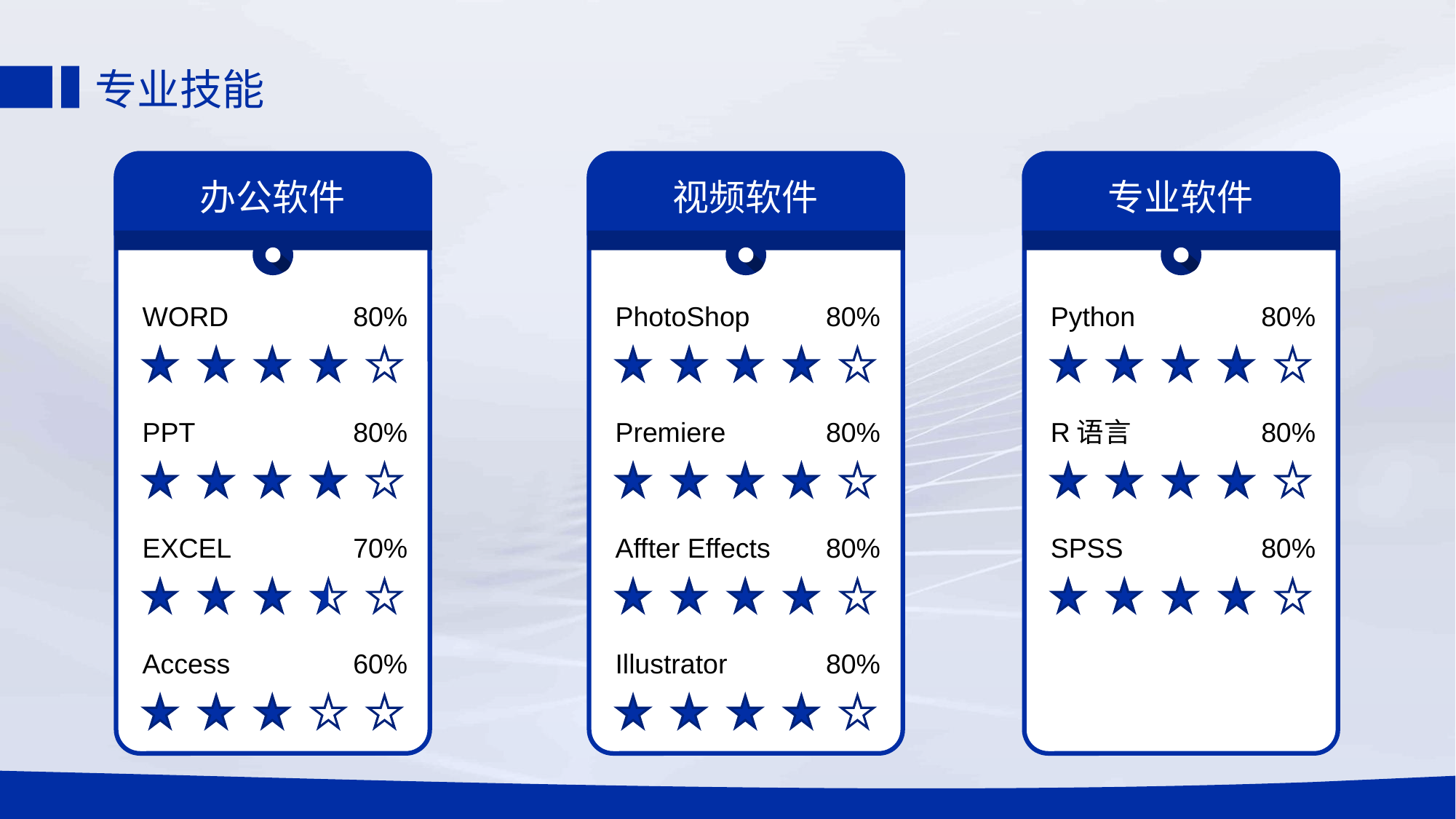

# 专业技能

办公软件
视频软件
专业软件

WORD
80%
PhotoShop
80%
Python
80%

PPT
80%
Premiere
80%
R语言
80%

EXCEL
70%
Affter Effects
80%
SPSS
80%

Access
60%
Illustrator
80%